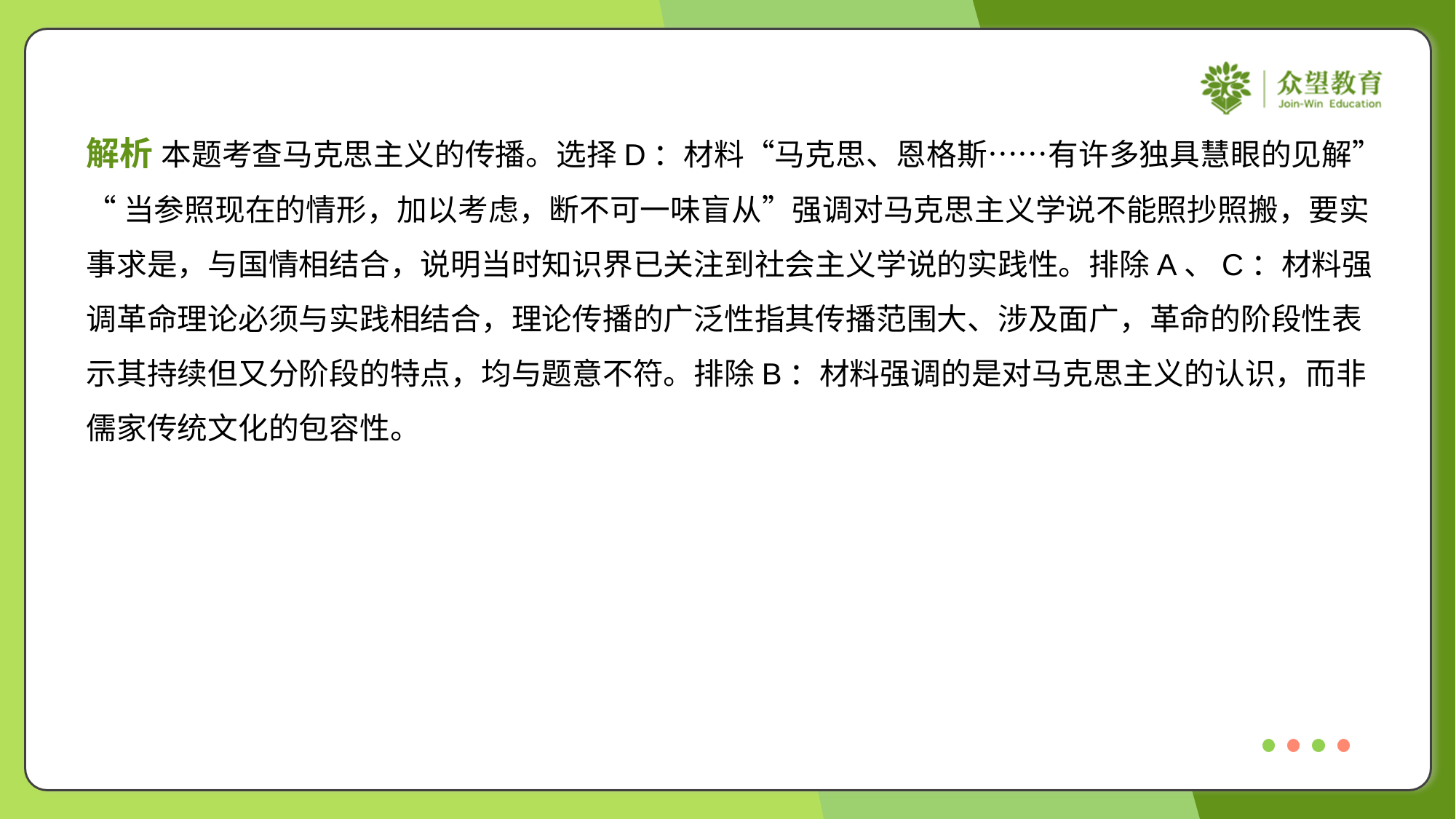

解析 本题考查马克思主义的传播。选择D：材料“马克思、恩格斯……有许多独具慧眼的见解”
“当参照现在的情形，加以考虑，断不可一味盲从”强调对马克思主义学说不能照抄照搬，要实
事求是，与国情相结合，说明当时知识界已关注到社会主义学说的实践性。排除A、C：材料强
调革命理论必须与实践相结合，理论传播的广泛性指其传播范围大、涉及面广，革命的阶段性表
示其持续但又分阶段的特点，均与题意不符。排除B：材料强调的是对马克思主义的认识，而非
儒家传统文化的包容性。